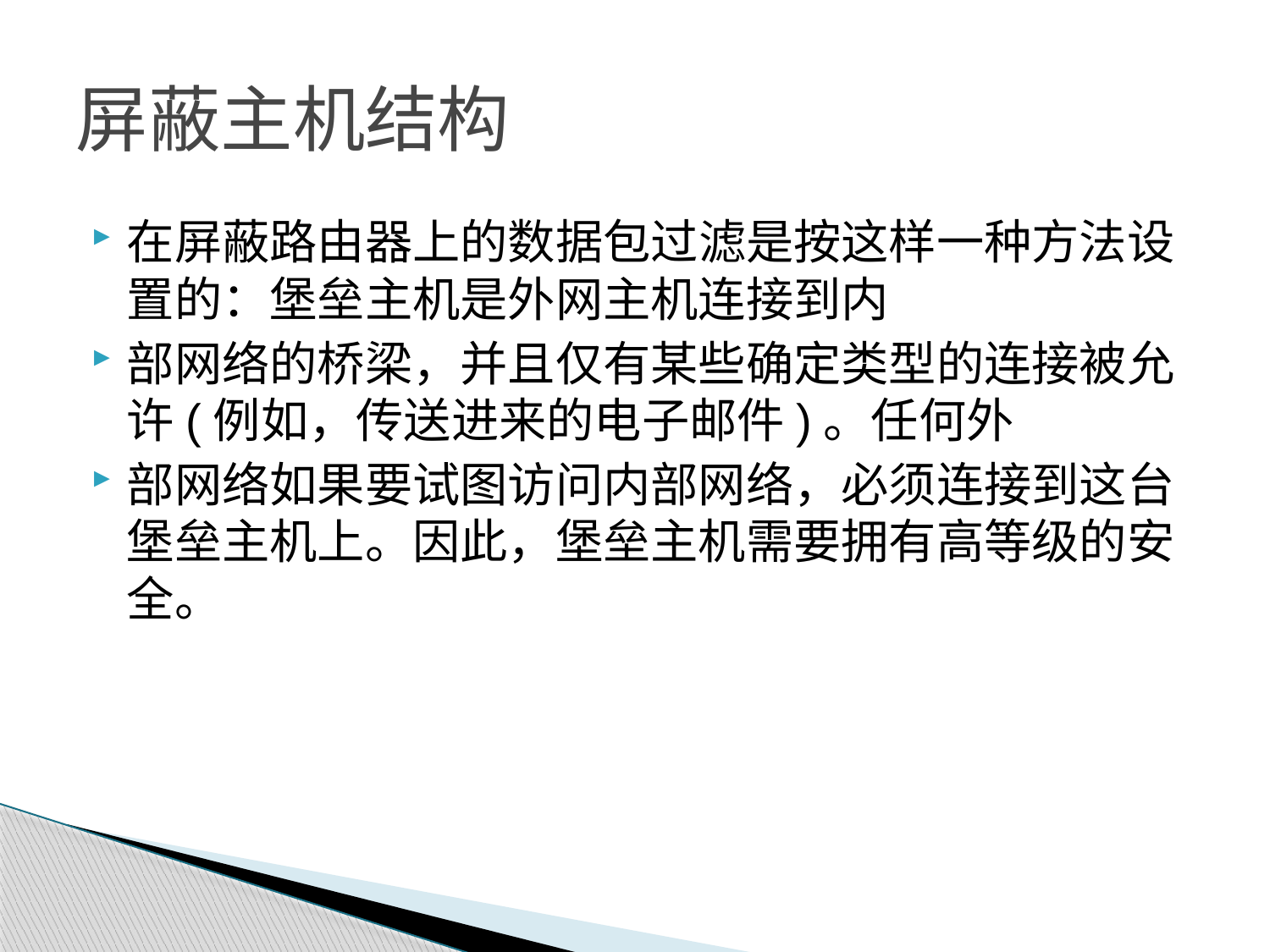

# 屏蔽主机结构
在屏蔽路由器上的数据包过滤是按这样一种方法设置的：堡垒主机是外网主机连接到内
部网络的桥梁，并且仅有某些确定类型的连接被允许(例如，传送进来的电子邮件)。任何外
部网络如果要试图访问内部网络，必须连接到这台堡垒主机上。因此，堡垒主机需要拥有高等级的安全。